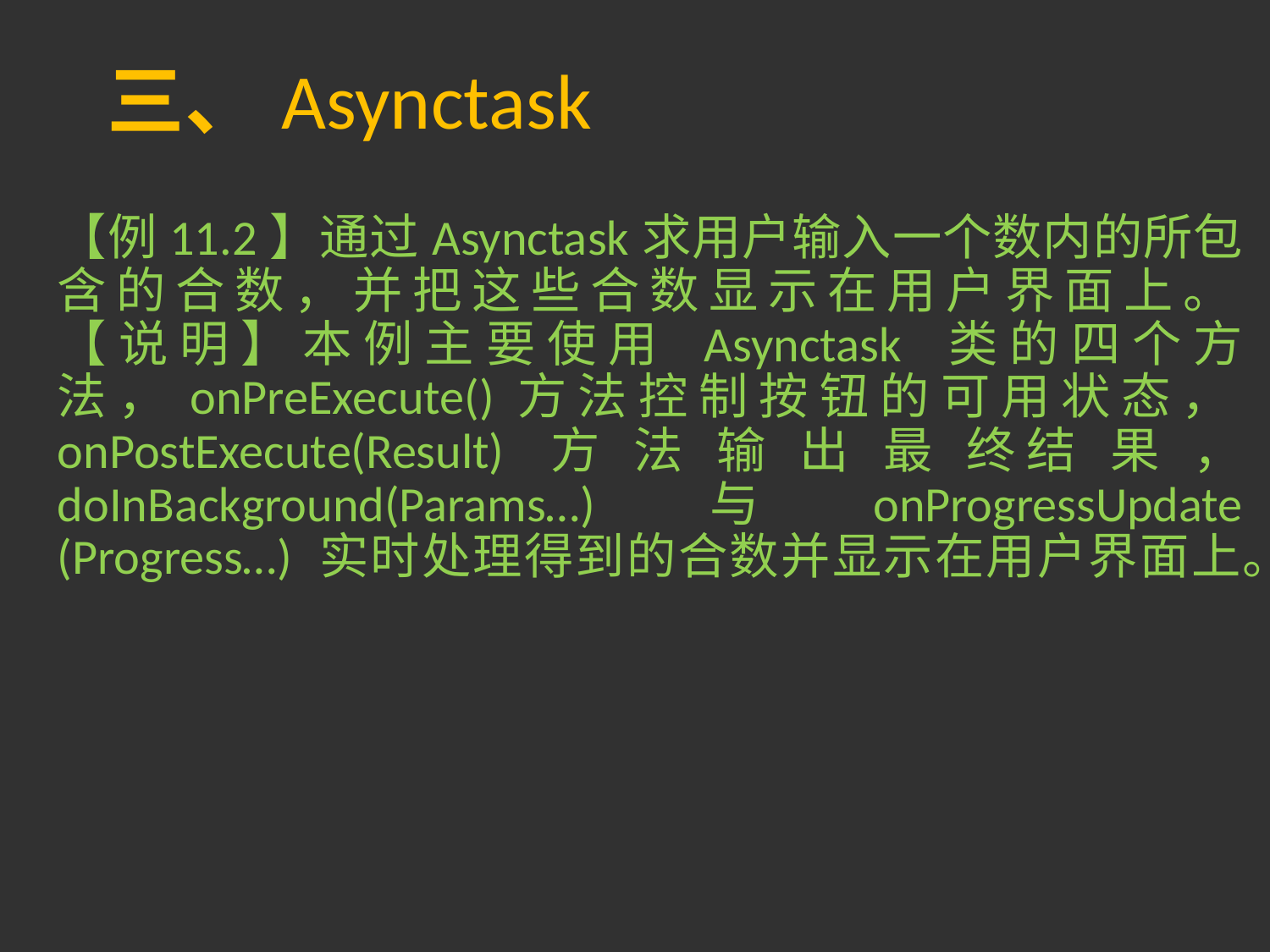

# 三、Asynctask
【例11.2】通过Asynctask求用户输入一个数内的所包含的合数，并把这些合数显示在用户界面上。
【说明】本例主要使用 Asynctask 类的四个方法，onPreExecute()方法控制按钮的可用状态，
onPostExecute(Result) 方 法 输 出 最 终结 果 ， doInBackground(Params…) 与 onProgressUpdate
(Progress…) 实时处理得到的合数并显示在用户界面上。